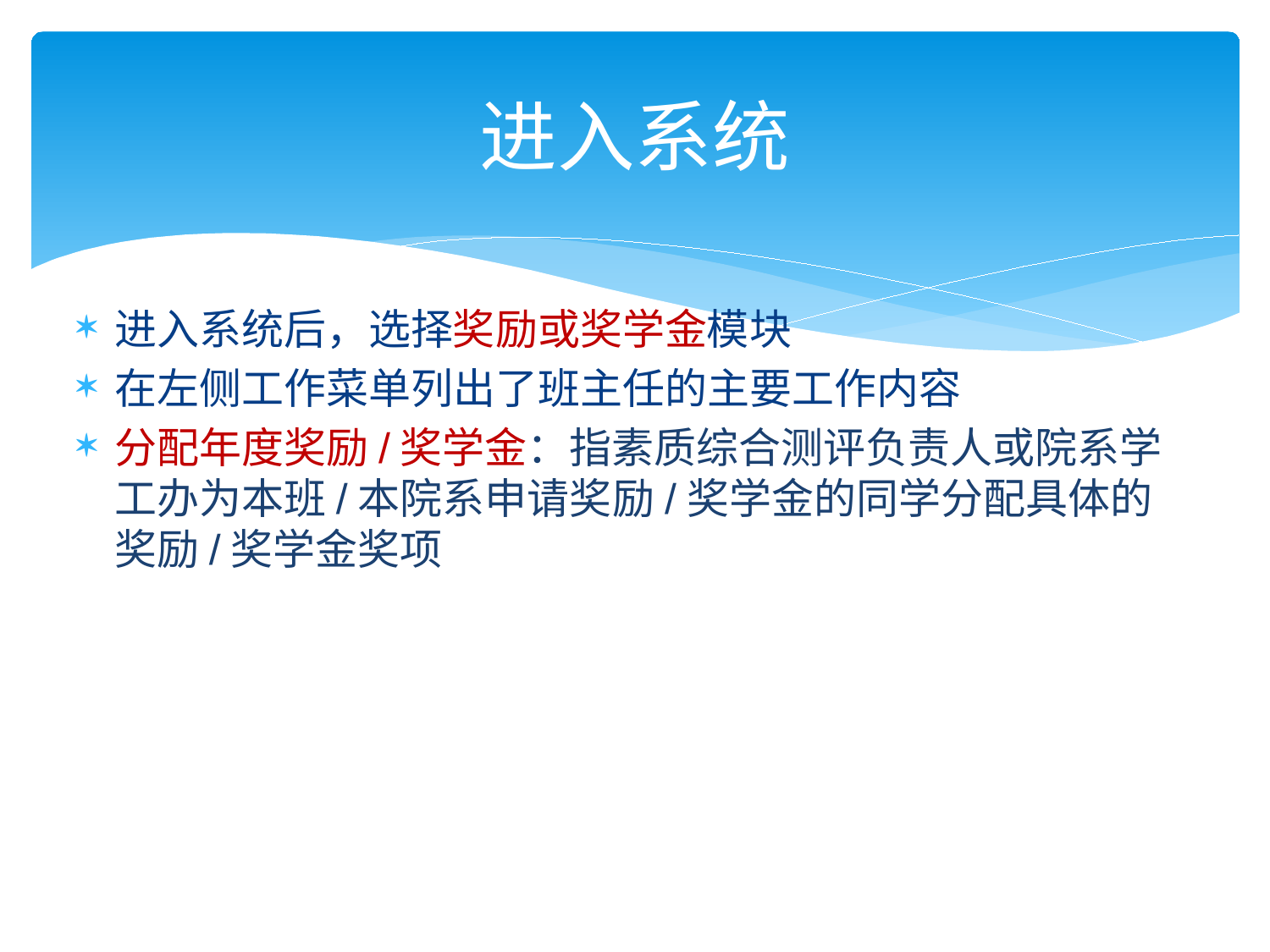

# 进入系统
进入系统后，选择奖励或奖学金模块
在左侧工作菜单列出了班主任的主要工作内容
分配年度奖励/奖学金：指素质综合测评负责人或院系学工办为本班/本院系申请奖励/奖学金的同学分配具体的奖励/奖学金奖项